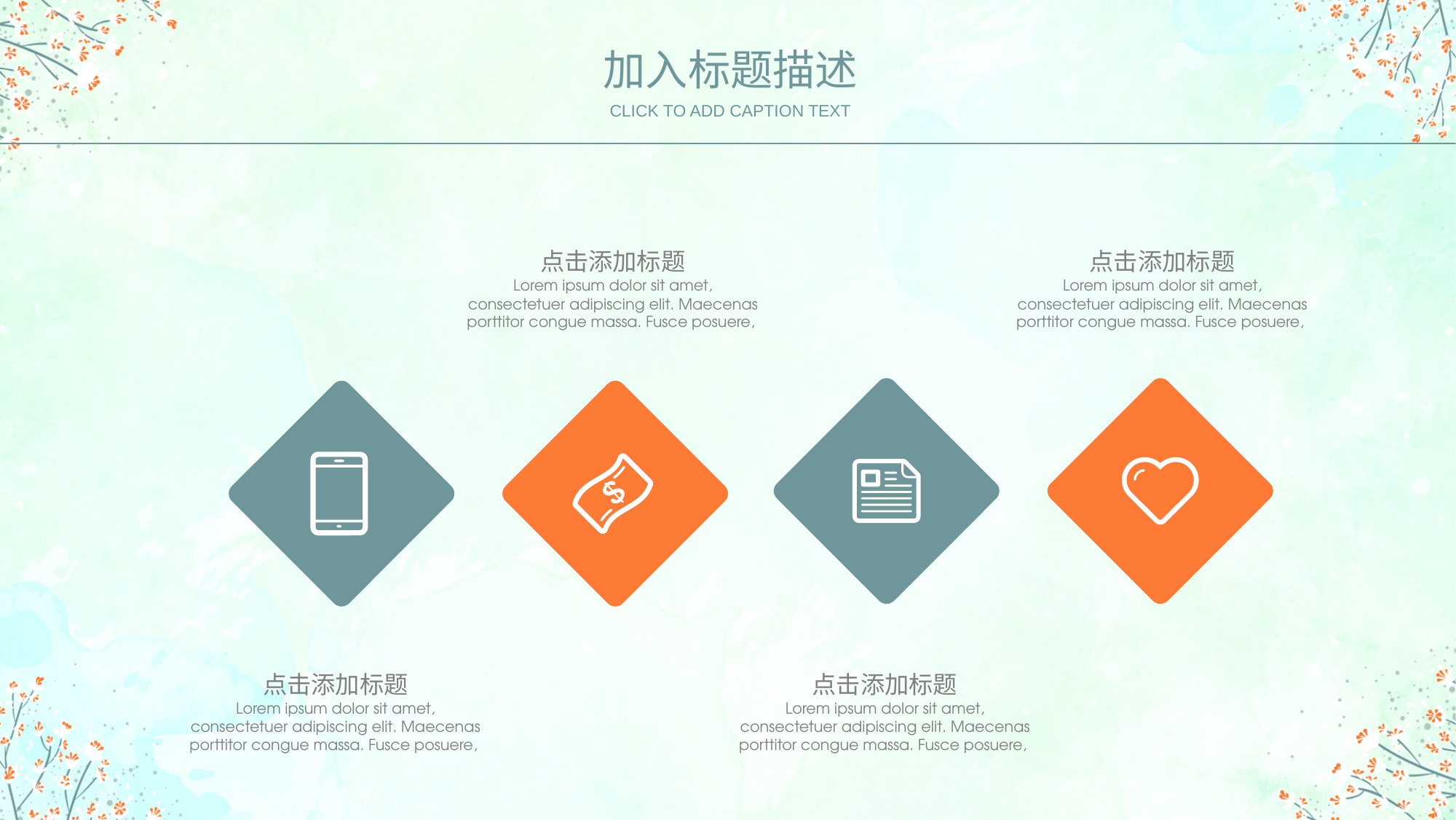

加入标题描述
CLICK TO ADD CAPTION TEXT
点击添加标题
Lorem ipsum dolor sit amet, consectetuer adipiscing elit. Maecenas porttitor congue massa. Fusce posuere,
点击添加标题
Lorem ipsum dolor sit amet, consectetuer adipiscing elit. Maecenas porttitor congue massa. Fusce posuere,

点击添加标题
Lorem ipsum dolor sit amet, consectetuer adipiscing elit. Maecenas porttitor congue massa. Fusce posuere,
点击添加标题
Lorem ipsum dolor sit amet, consectetuer adipiscing elit. Maecenas porttitor congue massa. Fusce posuere,